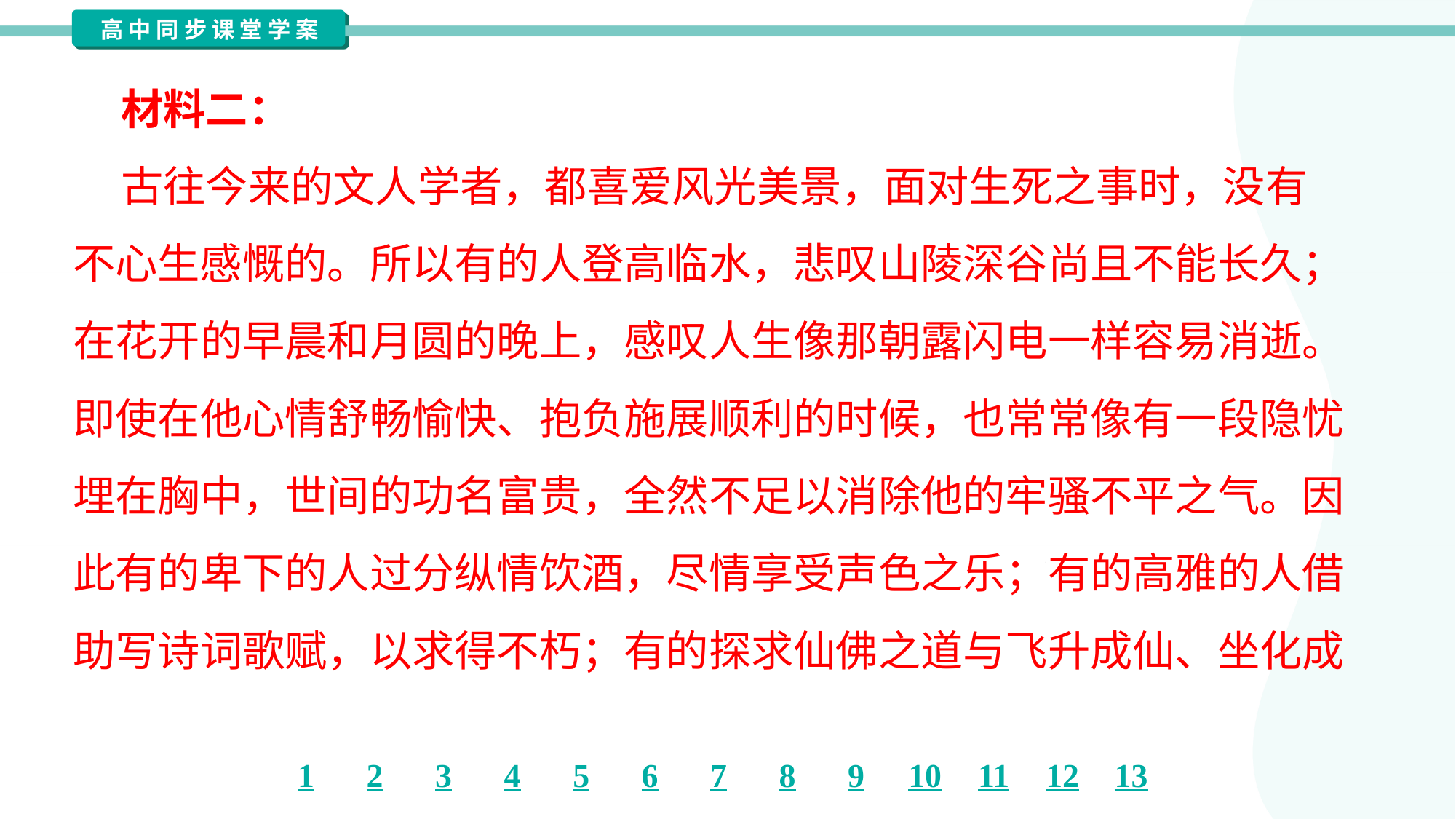

材料二：
    古往今来的文人学者，都喜爱风光美景，面对生死之事时，没有
不心生感慨的。所以有的人登高临水，悲叹山陵深谷尚且不能长久；
在花开的早晨和月圆的晚上，感叹人生像那朝露闪电一样容易消逝。
即使在他心情舒畅愉快、抱负施展顺利的时候，也常常像有一段隐忧
埋在胸中，世间的功名富贵，全然不足以消除他的牢骚不平之气。因
此有的卑下的人过分纵情饮酒，尽情享受声色之乐；有的高雅的人借
助写诗词歌赋，以求得不朽；有的探求仙佛之道与飞升成仙、坐化成